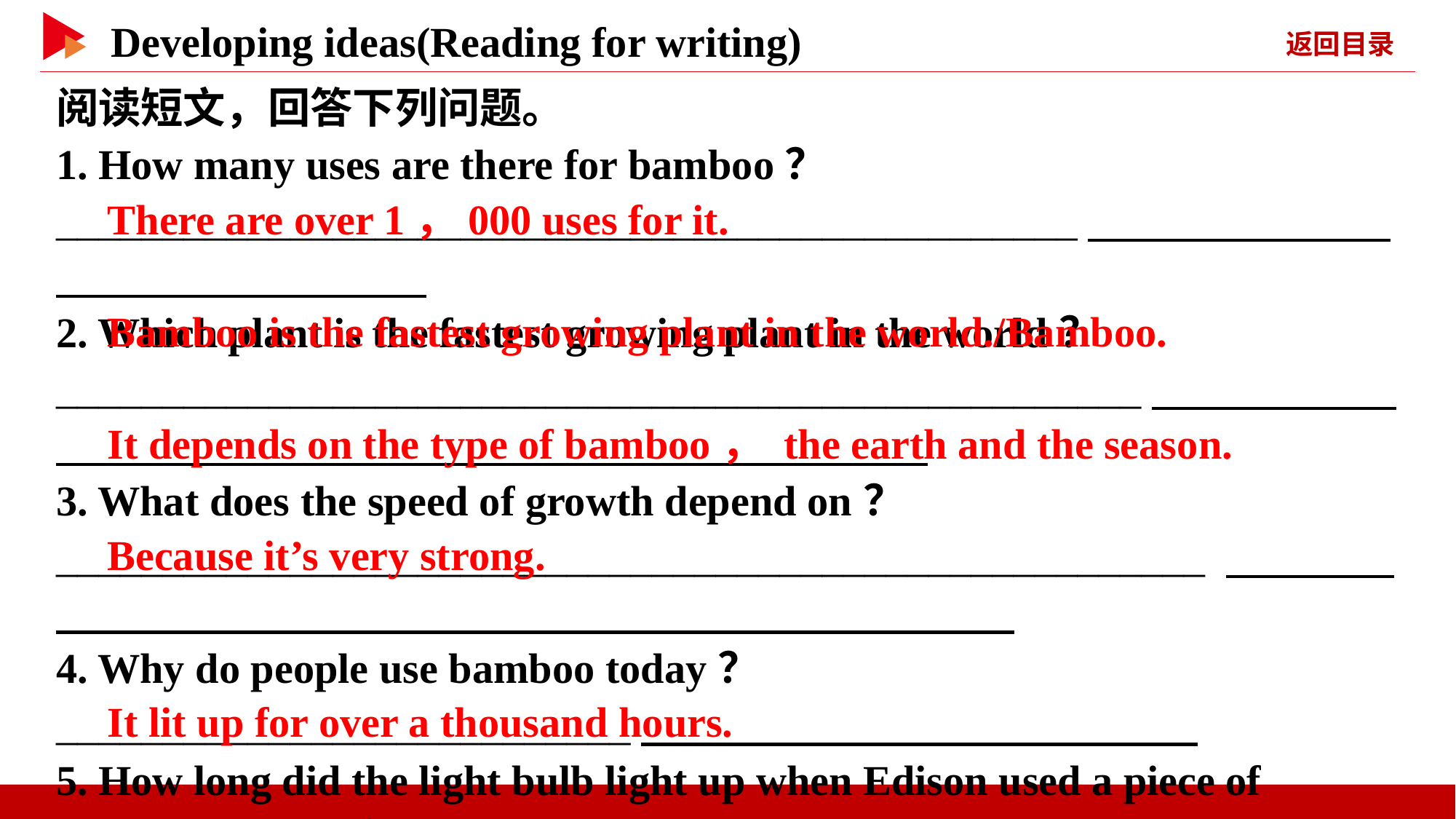

阅读短文，回答下列问题。
1. How many uses are there for bamboo？
________________________________________________
2. Which plant is the fastest growing plant in the world？ ___________________________________________________
3. What does the speed of growth depend on？
______________________________________________________
4. Why do people use bamboo today？
___________________________
5. How long did the light bulb light up when Edison used a piece of bamboo to burn？
_______________________________________
　There are over 1，000 uses for it.
　Bamboo is the fastest growing plant in the world./Bamboo.
　It depends on the type of bamboo， the earth and the season.
　Because it’s very strong.
　It lit up for over a thousand hours.